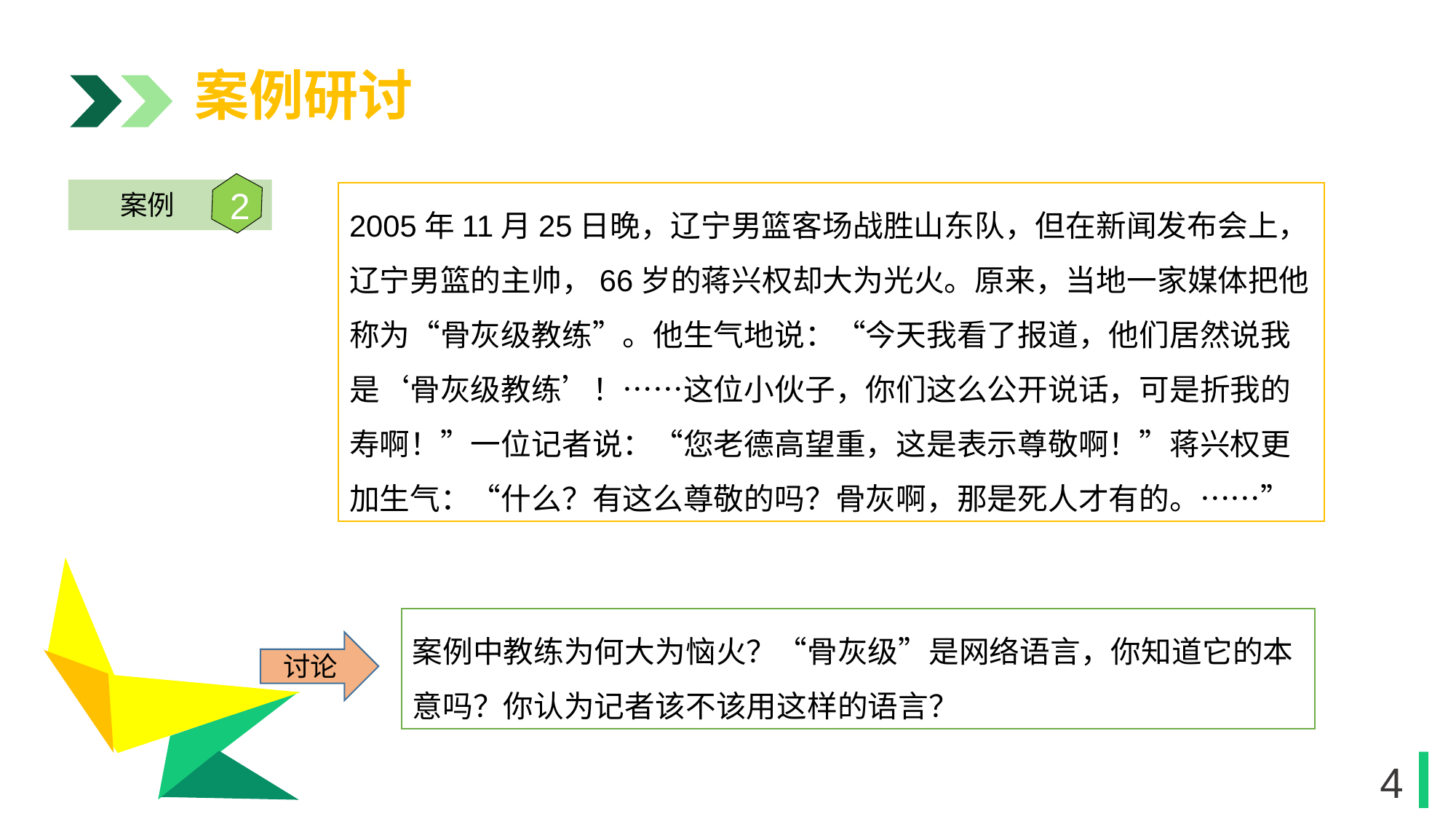

案例研讨

2

案例
2005年11月25日晚，辽宁男篮客场战胜山东队，但在新闻发布会上，辽宁男篮的主帅，66岁的蒋兴权却大为光火。原来，当地一家媒体把他称为“骨灰级教练”。他生气地说：“今天我看了报道，他们居然说我是‘骨灰级教练’！……这位小伙子，你们这么公开说话，可是折我的寿啊！”一位记者说：“您老德高望重，这是表示尊敬啊！”蒋兴权更加生气：“什么？有这么尊敬的吗？骨灰啊，那是死人才有的。……”
1

案例中教练为何大为恼火？“骨灰级”是网络语言，你知道它的本意吗？你认为记者该不该用这样的语言？

讨论
1
4